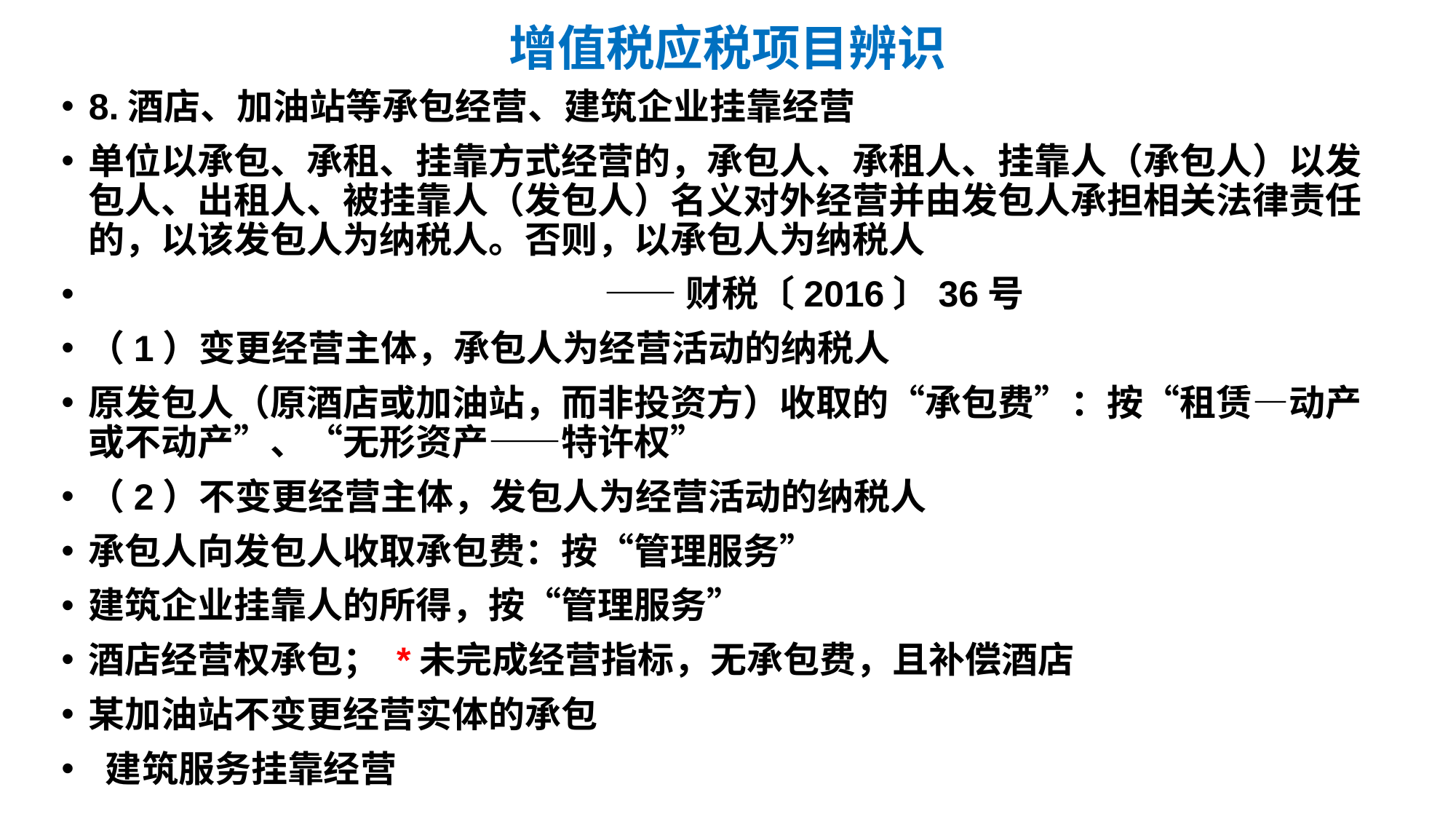

# 增值税应税项目辨识
8.酒店、加油站等承包经营、建筑企业挂靠经营
单位以承包、承租、挂靠方式经营的，承包人、承租人、挂靠人（承包人）以发包人、出租人、被挂靠人（发包人）名义对外经营并由发包人承担相关法律责任的，以该发包人为纳税人。否则，以承包人为纳税人
                                                               ——财税〔2016〕36号
（1）变更经营主体，承包人为经营活动的纳税人
原发包人（原酒店或加油站，而非投资方）收取的“承包费”：按“租赁—动产或不动产”、“无形资产——特许权”
（2）不变更经营主体，发包人为经营活动的纳税人
承包人向发包人收取承包费：按“管理服务”
建筑企业挂靠人的所得，按“管理服务”
酒店经营权承包； *未完成经营指标，无承包费，且补偿酒店
某加油站不变更经营实体的承包
 建筑服务挂靠经营